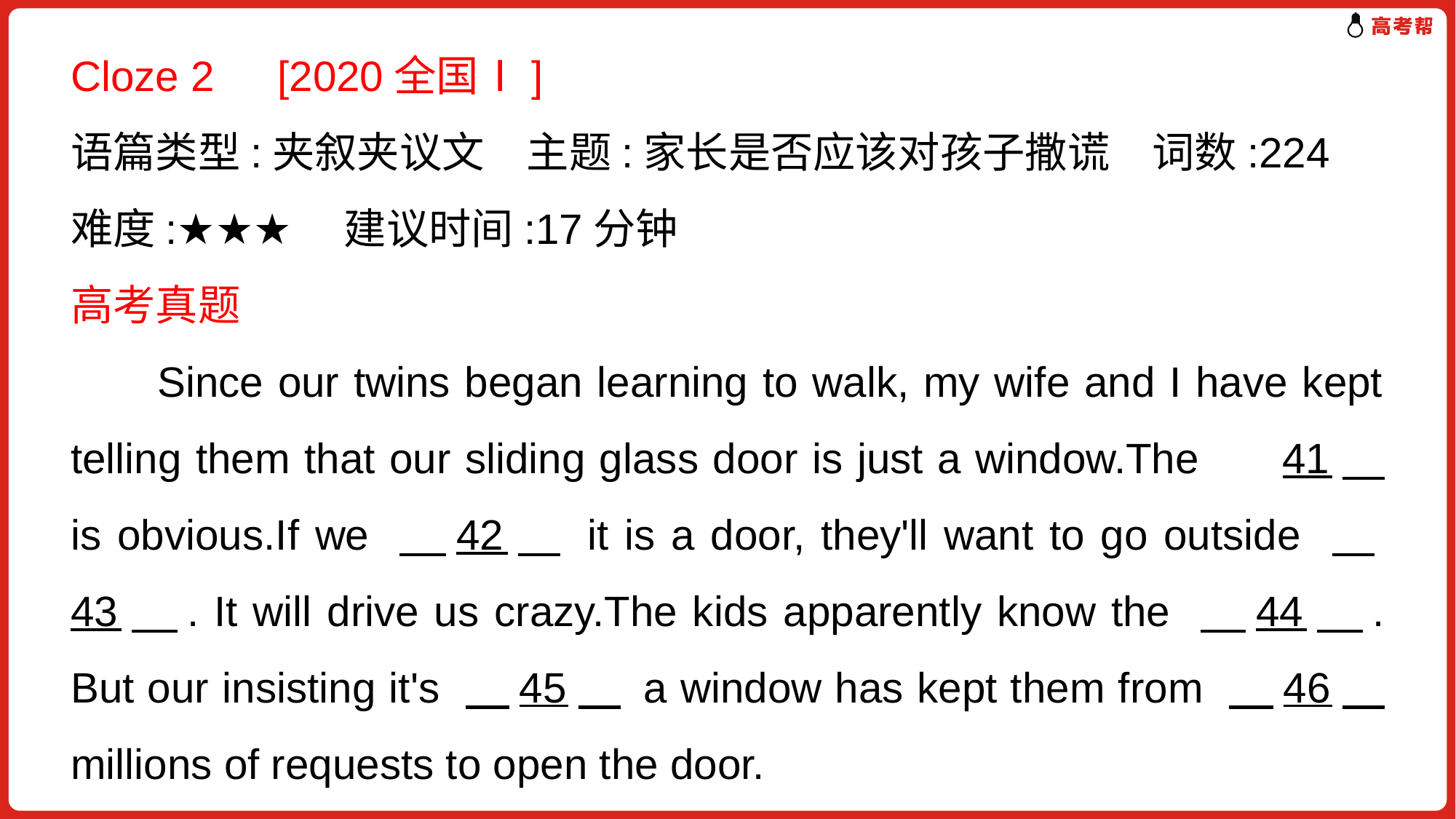

Cloze 2　[2020全国Ⅰ]
语篇类型:夹叙夹议文　主题:家长是否应该对孩子撒谎　词数:224
难度:★★★　建议时间:17分钟
高考真题
      Since our twins began learning to walk, my wife and I have kept telling them that our sliding glass door is just a window.The 　41　 is obvious.If we 　42　 it is a door, they'll want to go outside 　43　. It will drive us crazy.The kids apparently know the 　44　. But our insisting it's 　45　 a window has kept them from 　46　 millions of requests to open the door.